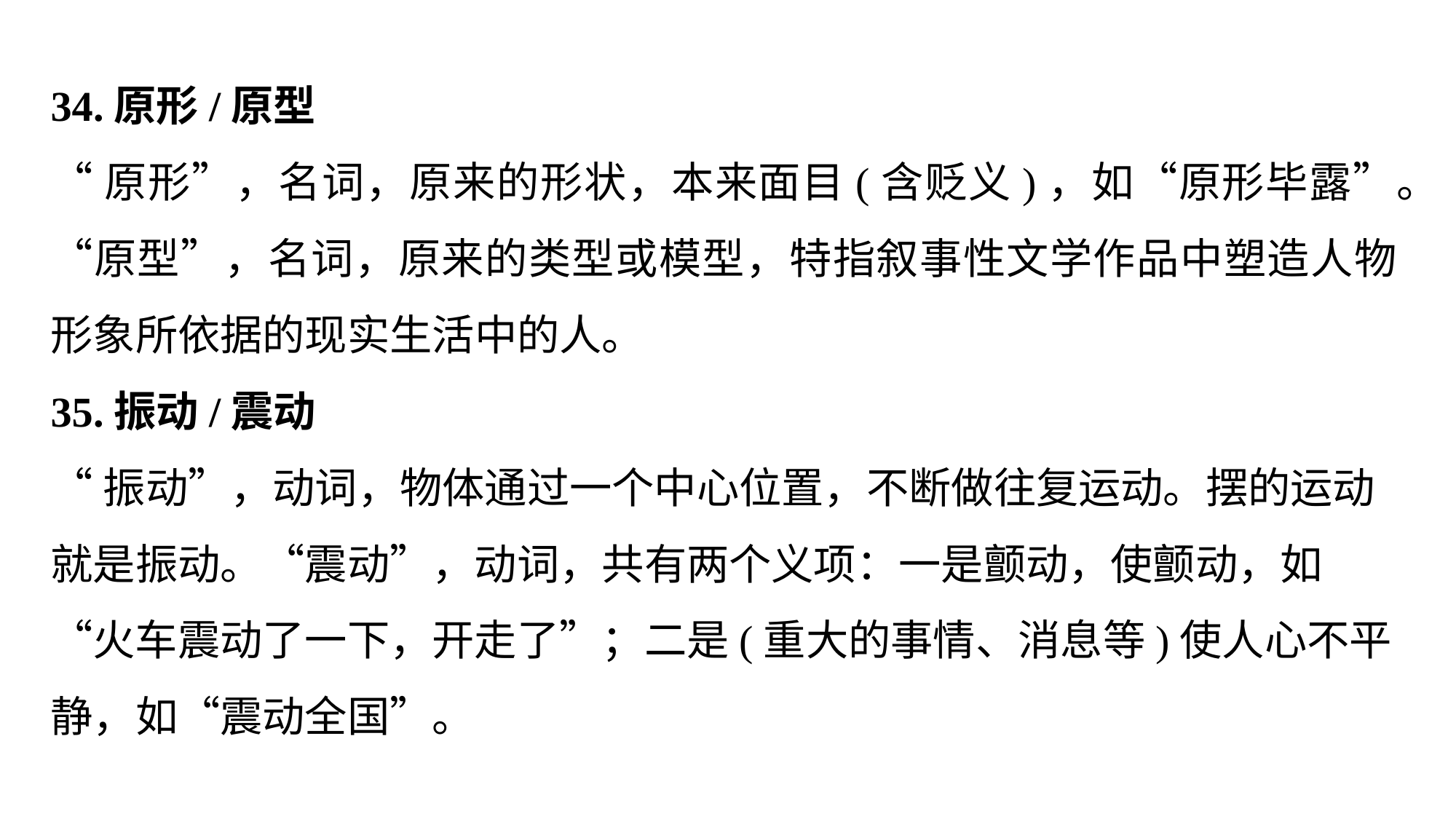

34.原形/原型
“原形”，名词，原来的形状，本来面目(含贬义)，如“原形毕露”。“原型”，名词，原来的类型或模型，特指叙事性文学作品中塑造人物形象所依据的现实生活中的人。
35.振动/震动
“振动”，动词，物体通过一个中心位置，不断做往复运动。摆的运动就是振动。“震动”，动词，共有两个义项：一是颤动，使颤动，如“火车震动了一下，开走了”；二是(重大的事情、消息等)使人心不平静，如“震动全国”。